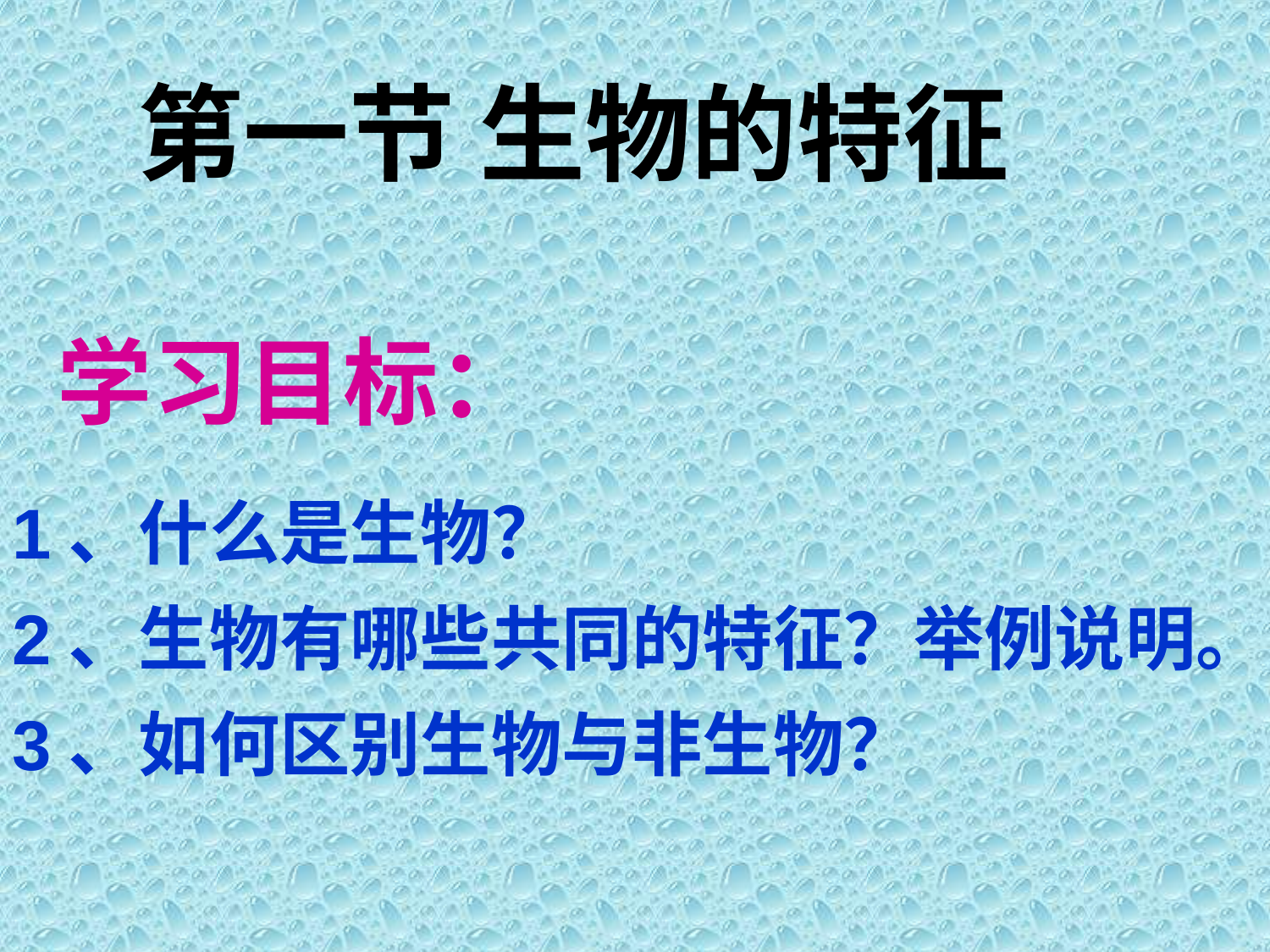

# 第一节 生物的特征
学习目标：
1、什么是生物？
2、生物有哪些共同的特征？举例说明。
3、如何区别生物与非生物？